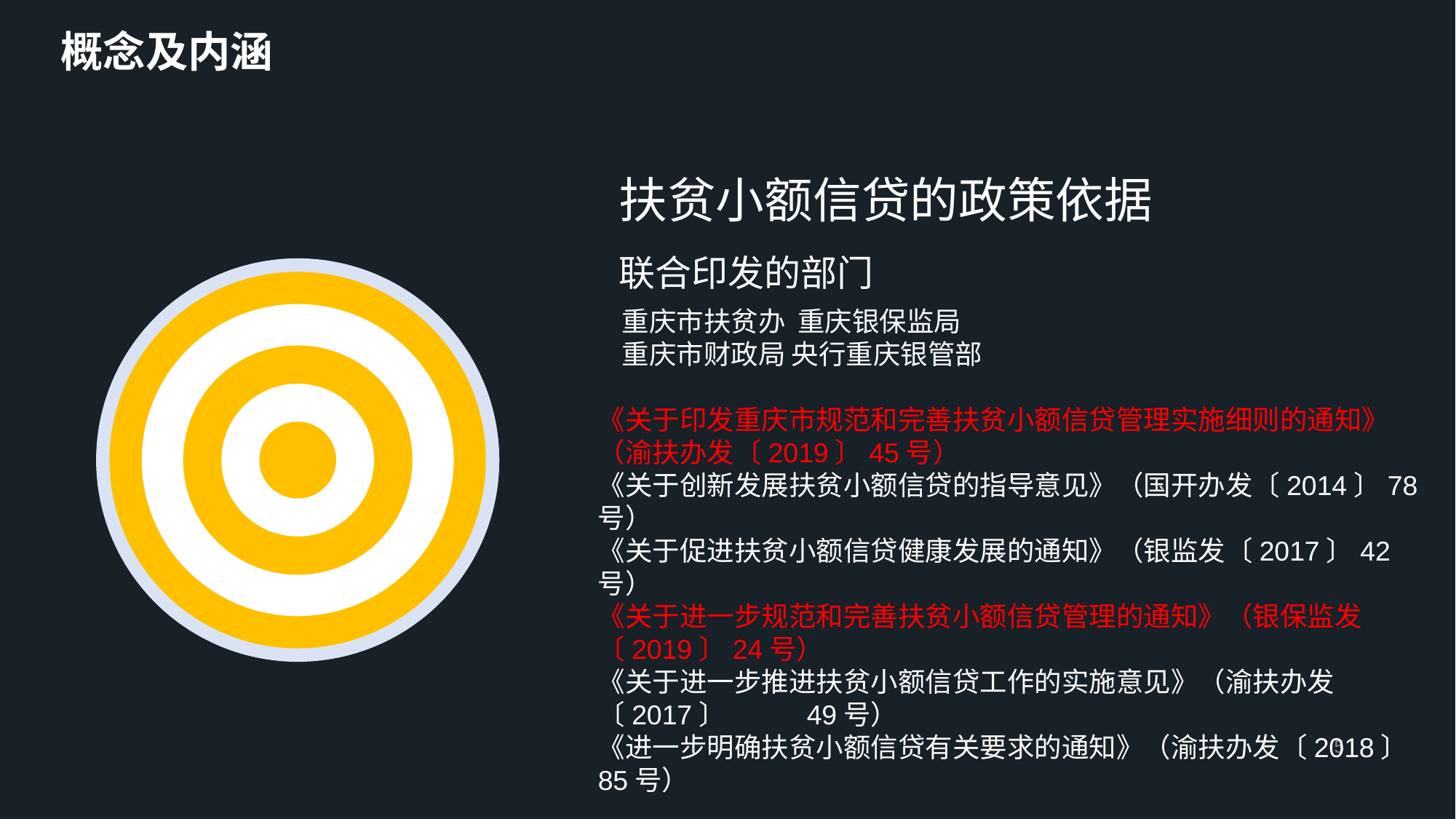

概念及内涵
扶贫小额信贷的政策依据
联合印发的部门

重庆市扶贫办  重庆银保监局
重庆市财政局 央行重庆银管部
《关于印发重庆市规范和完善扶贫小额信贷管理实施细则的通知》（渝扶办发〔2019〕45号）
《关于创新发展扶贫小额信贷的指导意见》（国开办发〔2014〕78号）
《关于促进扶贫小额信贷健康发展的通知》（银监发〔2017〕42号）
《关于进一步规范和完善扶贫小额信贷管理的通知》（银保监发〔2019〕24号）
《关于进一步推进扶贫小额信贷工作的实施意见》（渝扶办发〔2017〕            49号）
《进一步明确扶贫小额信贷有关要求的通知》（渝扶办发〔2018〕85号）

5